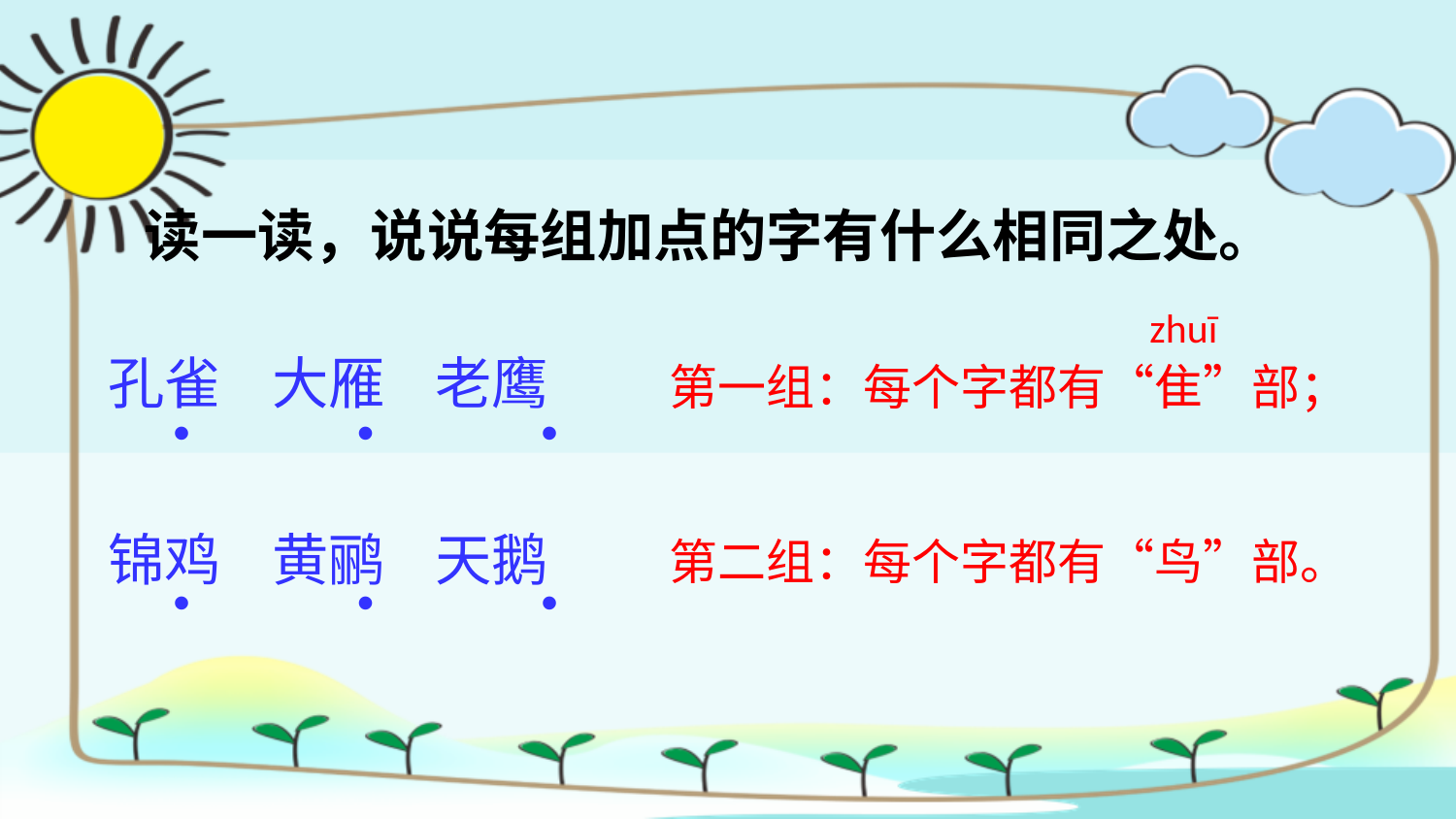

读一读，说说每组加点的字有什么相同之处。
zhuī
孔雀    大雁    老鹰

锦鸡    黄鹂    天鹅
•
•
•
•
•
•
第一组：每个字都有“隹”部；

第二组：每个字都有“鸟”部。